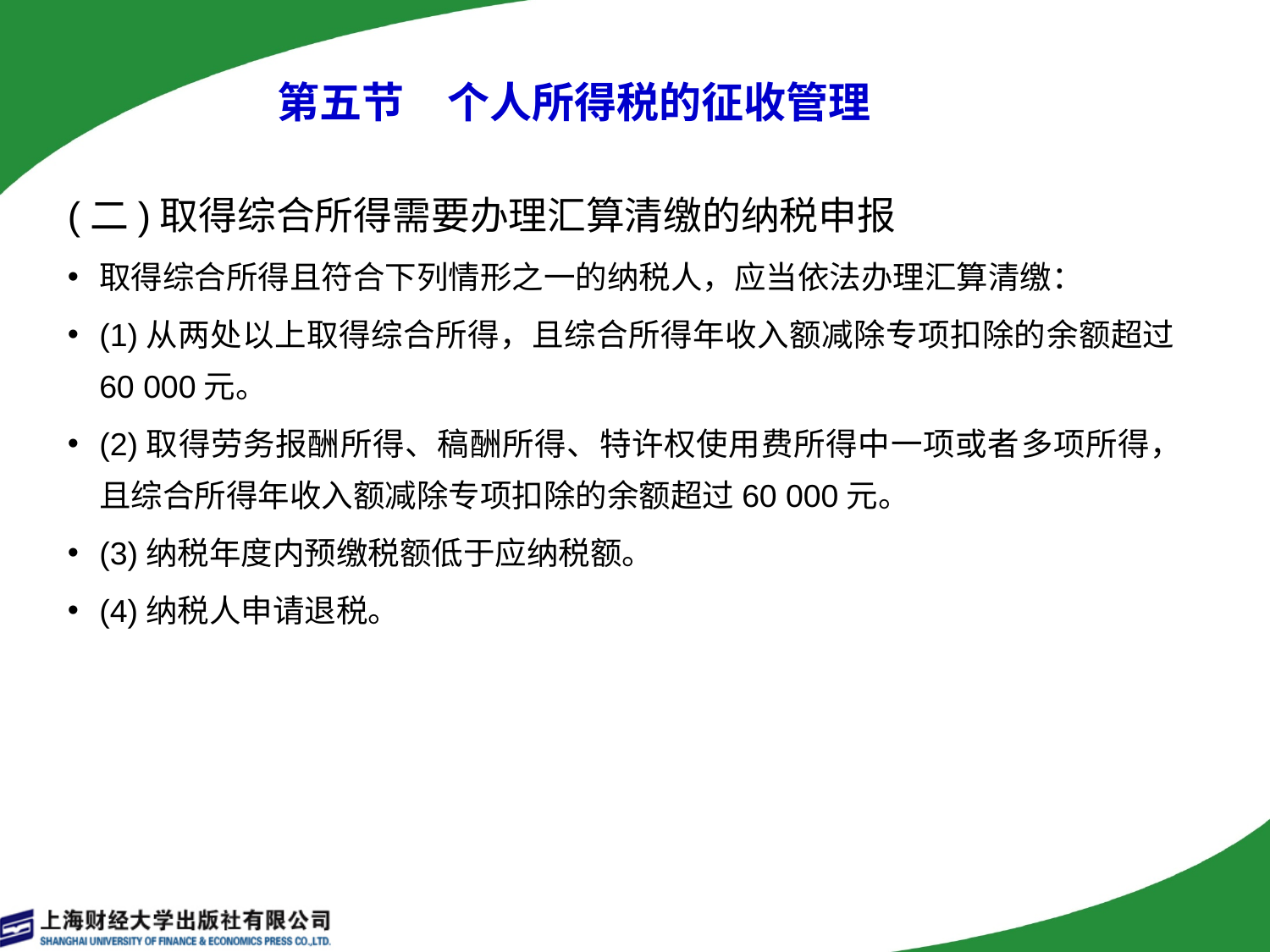

第五节　个人所得税的征收管理
(二)取得综合所得需要办理汇算清缴的纳税申报
取得综合所得且符合下列情形之一的纳税人，应当依法办理汇算清缴：
(1)从两处以上取得综合所得，且综合所得年收入额减除专项扣除的余额超过60 000元。
(2)取得劳务报酬所得、稿酬所得、特许权使用费所得中一项或者多项所得，且综合所得年收入额减除专项扣除的余额超过60 000元。
(3)纳税年度内预缴税额低于应纳税额。
(4)纳税人申请退税。